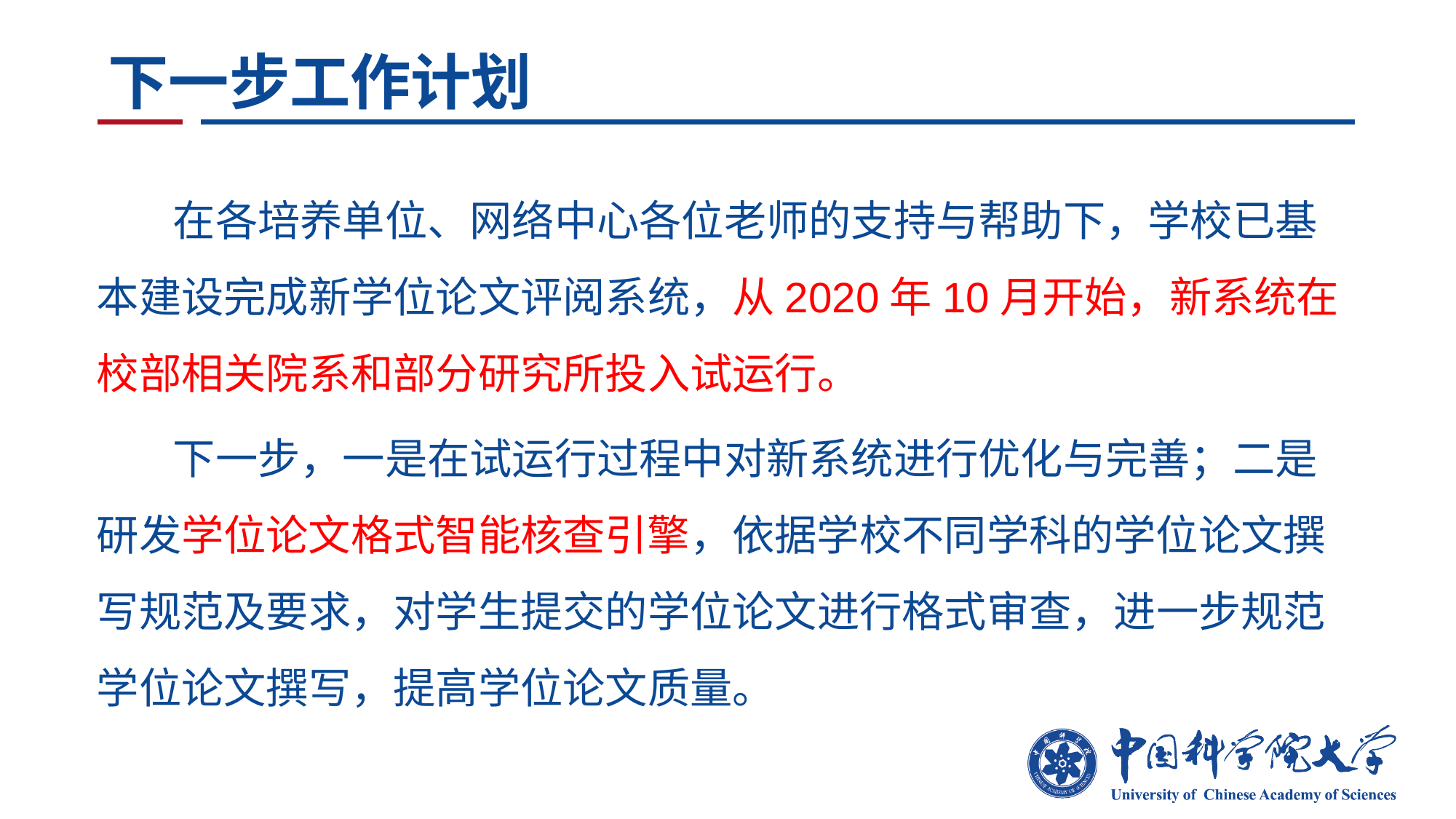

# 下一步工作计划

       在各培养单位、网络中心各位老师的支持与帮助下，学校已基本建设完成新学位论文评阅系统，从2020年10月开始，新系统在校部相关院系和部分研究所投入试运行。
       下一步，一是在试运行过程中对新系统进行优化与完善；二是研发学位论文格式智能核查引擎，依据学校不同学科的学位论文撰写规范及要求，对学生提交的学位论文进行格式审查，进一步规范学位论文撰写，提高学位论文质量。